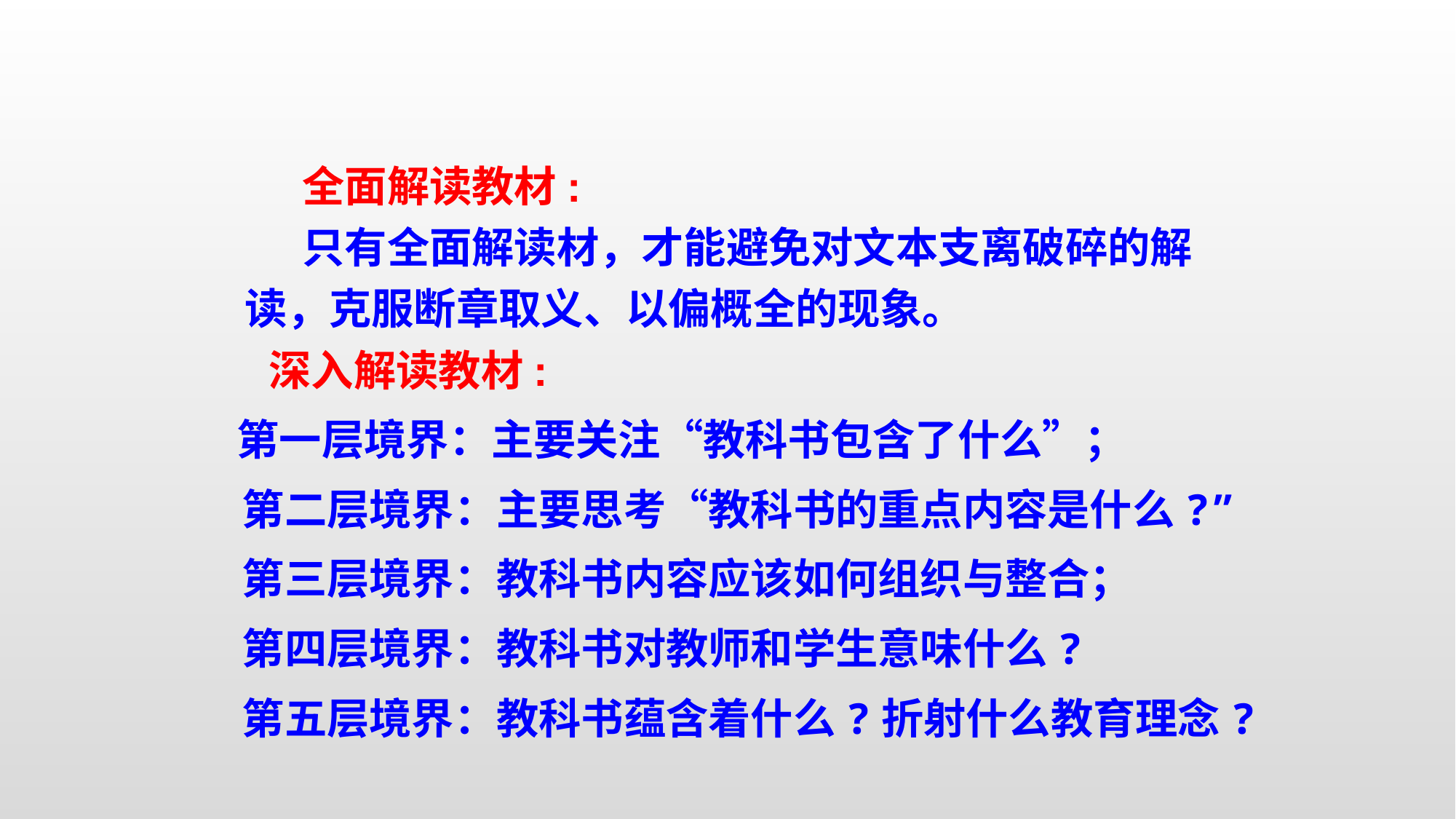

全面解读教材:
      只有全面解读材，才能避免对文本支离破碎的解读，克服断章取义、以偏概全的现象。
      深入解读教材:
  第一层境界：主要关注“教科书包含了什么”；
  第二层境界：主要思考“教科书的重点内容是什么?”
  第三层境界：教科书内容应该如何组织与整合；
  第四层境界：教科书对教师和学生意味什么?
  第五层境界：教科书蕴含着什么?折射什么教育理念?